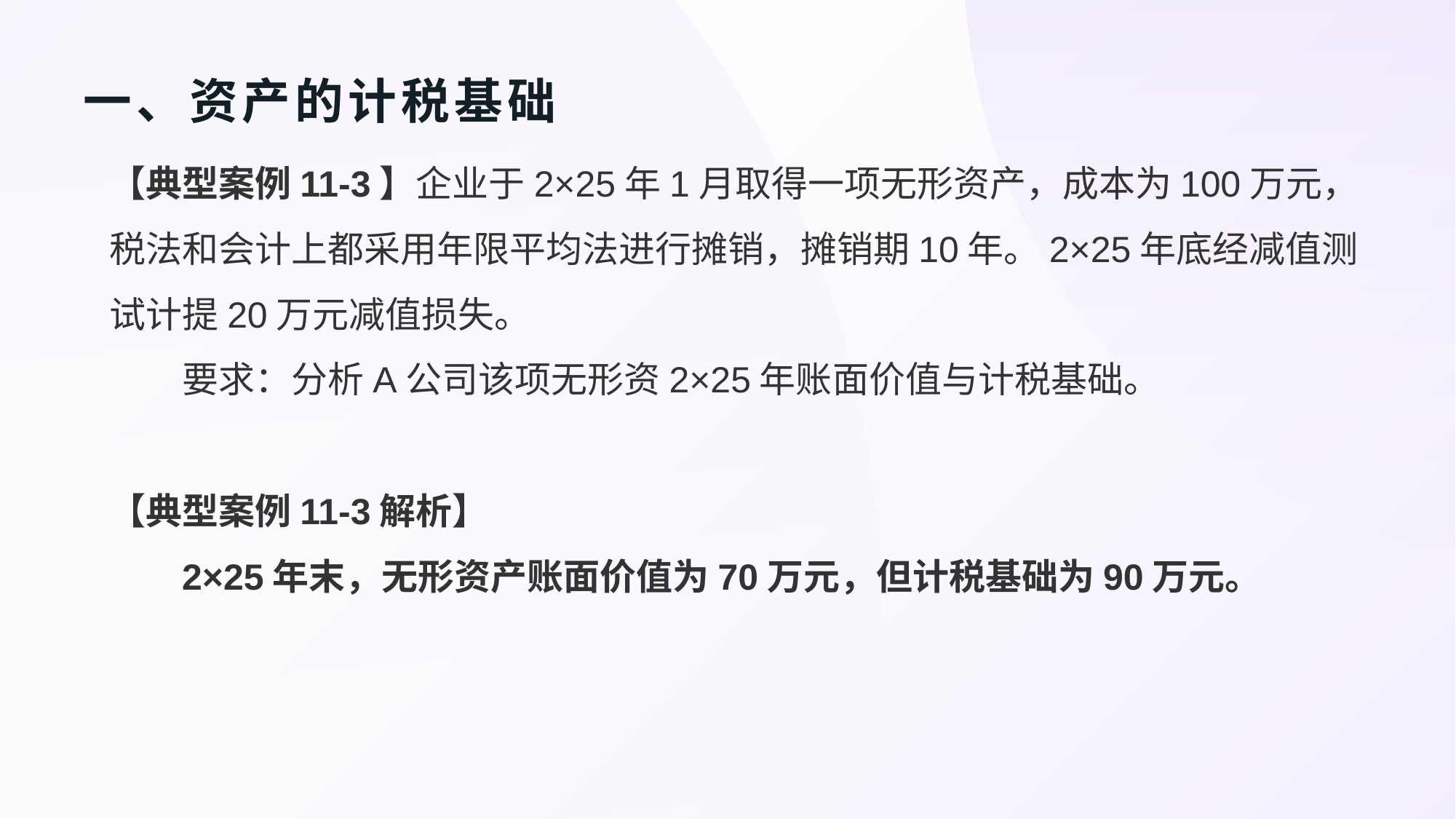

# 一、资产的计税基础
【典型案例11-3】企业于2×25年1月取得一项无形资产，成本为100万元，税法和会计上都采用年限平均法进行摊销，摊销期10年。2×25年底经减值测试计提20万元减值损失。
要求：分析A公司该项无形资2×25年账面价值与计税基础。

【典型案例11-3解析】
2×25年末，无形资产账面价值为70万元，但计税基础为90万元。